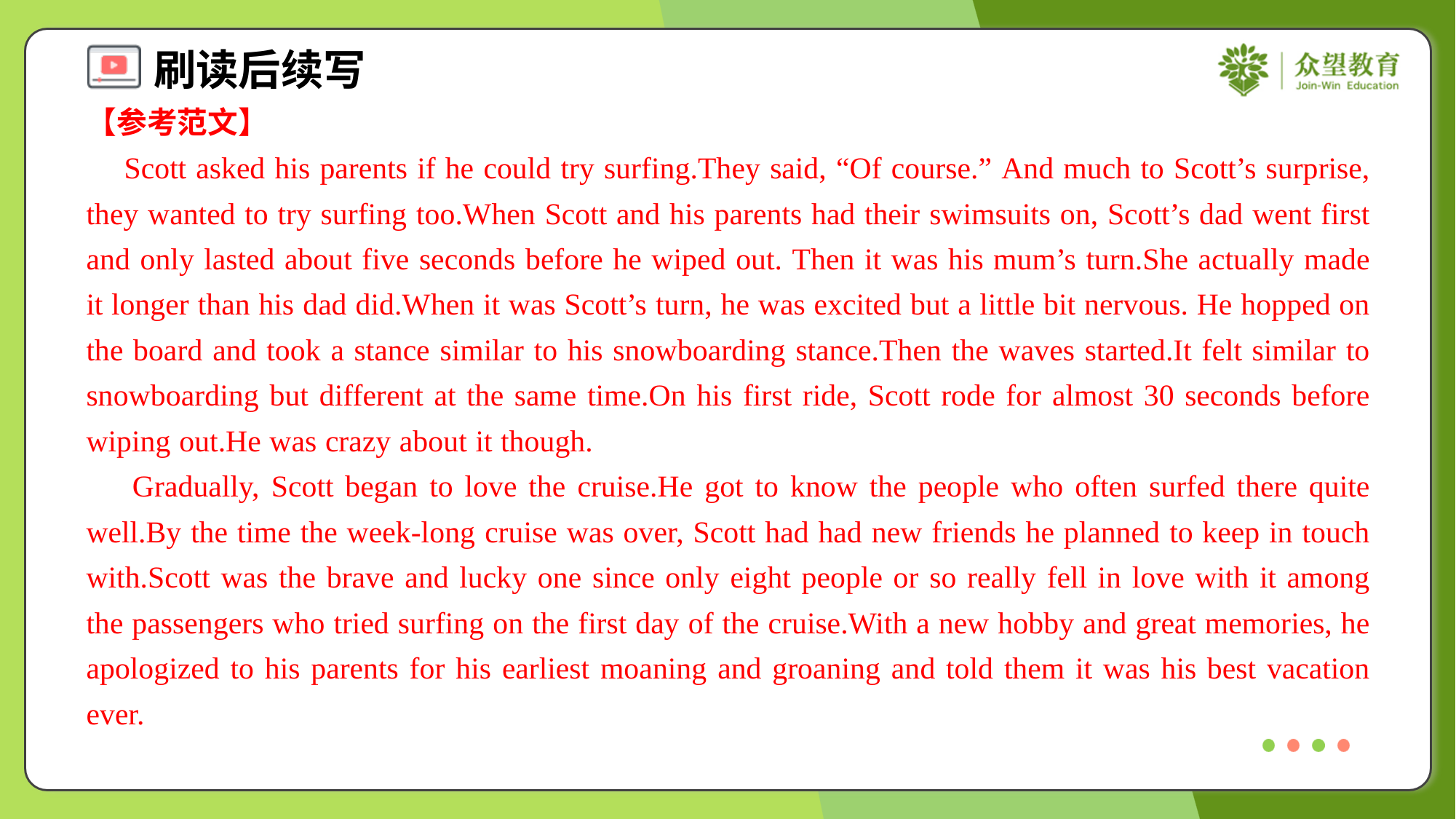

【参考范文】
    Scott asked his parents if he could try surfing.They said, “Of course.” And much to Scott’s surprise, they wanted to try surfing too.When Scott and his parents had their swimsuits on, Scott’s dad went first and only lasted about five seconds before he wiped out. Then it was his mum’s turn.She actually made it longer than his dad did.When it was Scott’s turn, he was excited but a little bit nervous. He hopped on the board and took a stance similar to his snowboarding stance.Then the waves started.It felt similar to snowboarding but different at the same time.On his first ride, Scott rode for almost 30 seconds before wiping out.He was crazy about it though.
    Gradually, Scott began to love the cruise.He got to know the people who often surfed there quite well.By the time the week-long cruise was over, Scott had had new friends he planned to keep in touch with.Scott was the brave and lucky one since only eight people or so really fell in love with it among the passengers who tried surfing on the first day of the cruise.With a new hobby and great memories, he apologized to his parents for his earliest moaning and groaning and told them it was his best vacation ever.